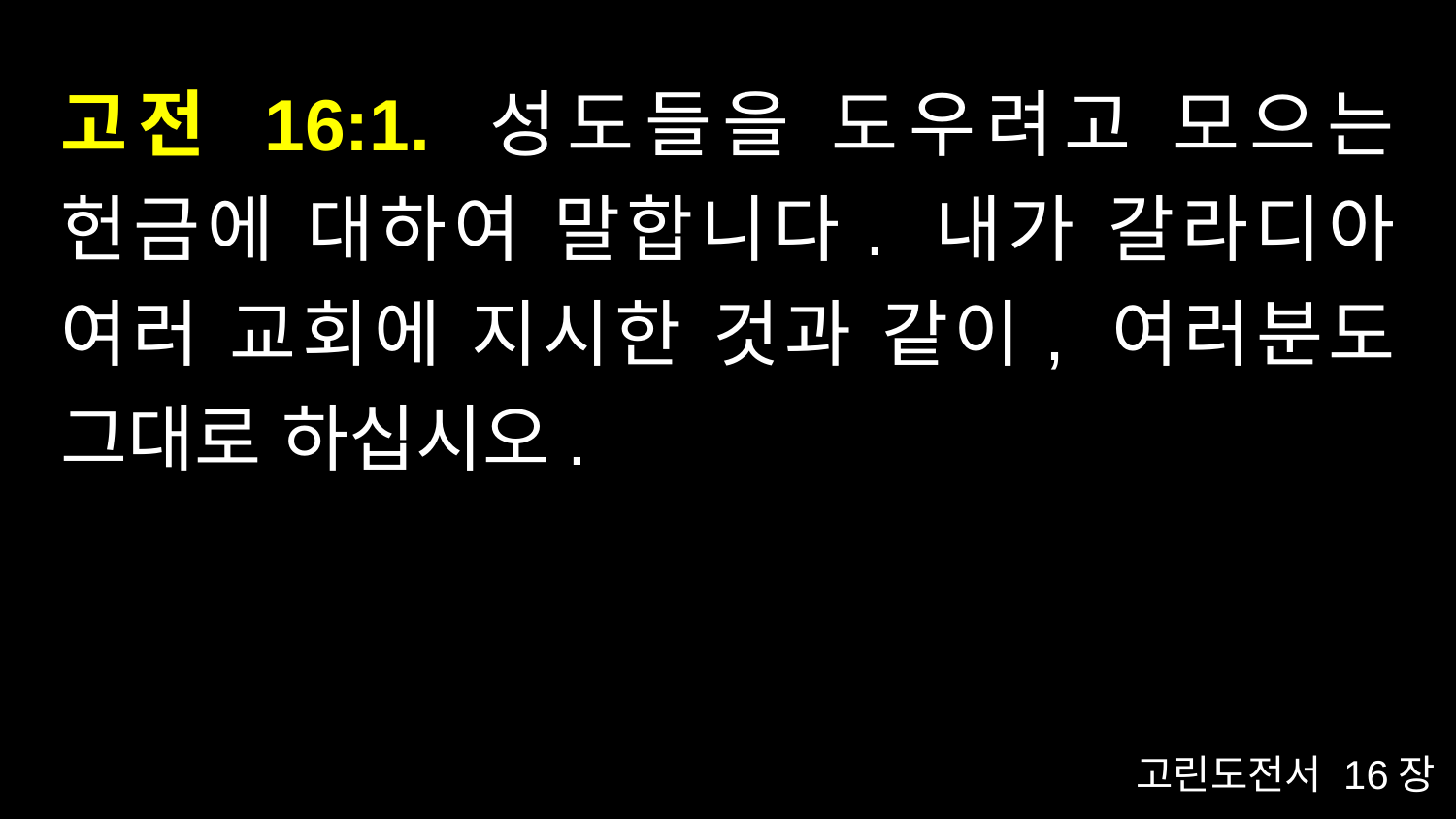

# 고전 16:1. 성도들을 도우려고 모으는 헌금에 대하여 말합니다. 내가 갈라디아 여러 교회에 지시한 것과 같이, 여러분도 그대로 하십시오.
고린도전서 16장